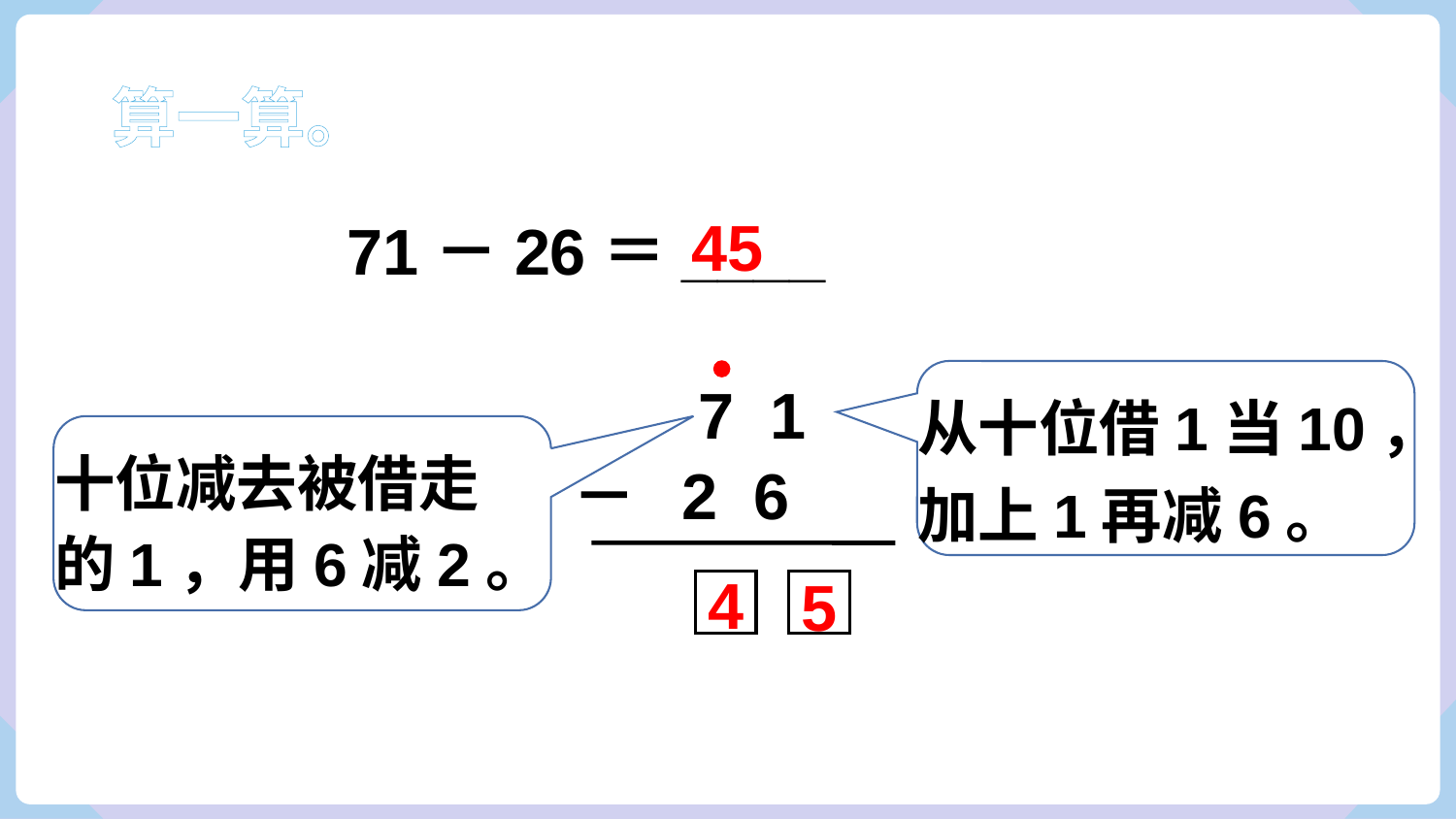

算一算。
45
71－26＝____
从十位借1当10，
加上1再减6。

7  1
十位减去被借走
的1，用6减2。

－  2  6

4
5